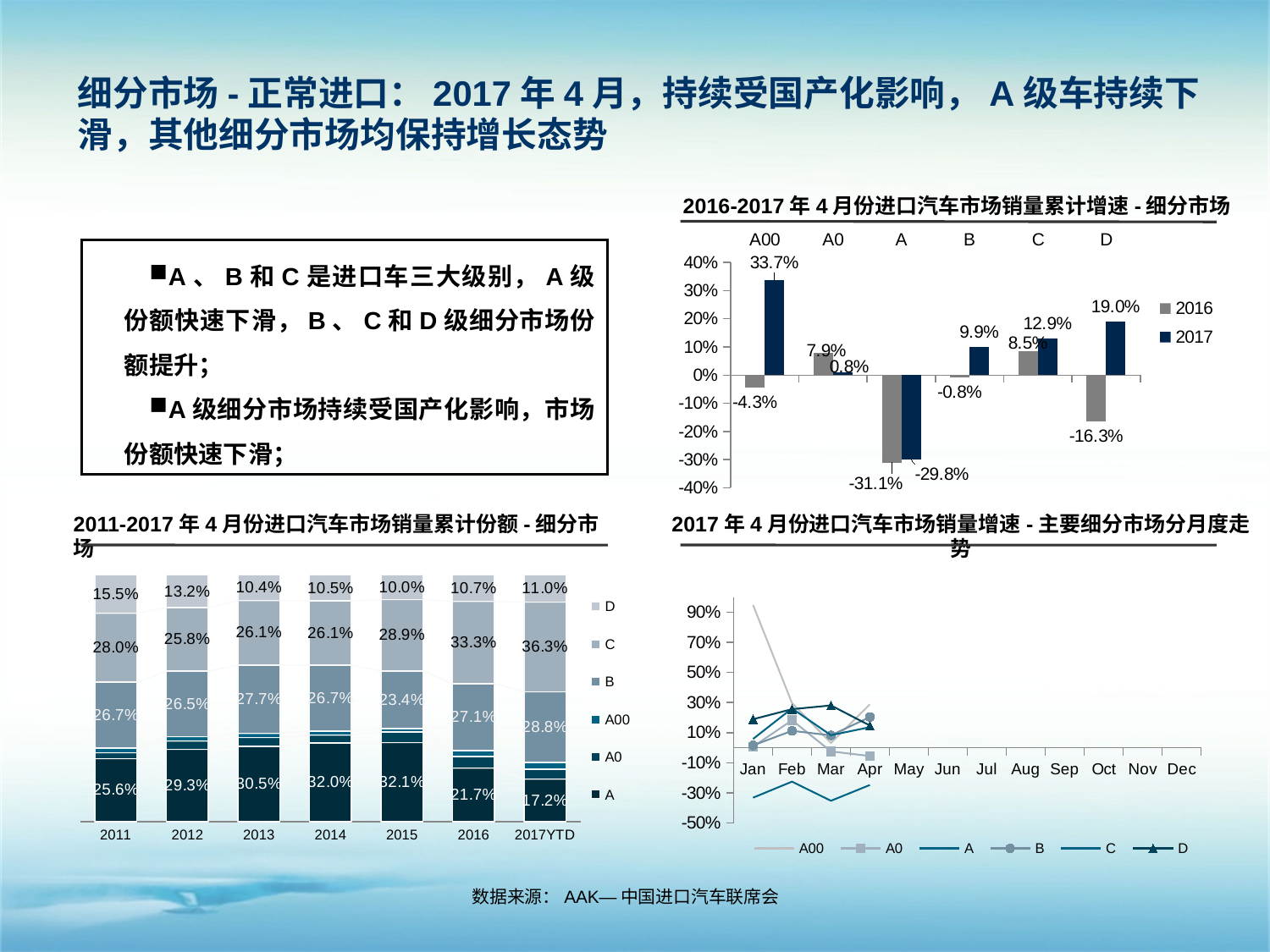

细分市场-正常进口：2017年4月，持续受国产化影响，A级车持续下滑，其他细分市场均保持增长态势
2016-2017年4月份进口汽车市场销量累计增速-细分市场

### Chart

| Category | 2016 | 2017 |
|---|---|---|
| A00 | -0.04343451282911282 | 0.33678120617110796 |
| A0 | 0.07895985574641728 | 0.008356055941595629 |
| A | -0.3113825718267273 | -0.2984571223537854 |
| B | -0.007635323063756927 | 0.09907967606753543 |
| C | 0.08543377365226701 | 0.12911006589262053 |
| D | -0.1631092194950239 | 0.1900810645457327 |
A、B和C是进口车三大级别，A级份额快速下滑，B、C和D级细分市场份额提升；
A级细分市场持续受国产化影响，市场份额快速下滑；
2011-2017年4月份进口汽车市场销量累计份额-细分市场
2017年4月份进口汽车市场销量增速-主要细分市场分月度走势

### Chart

| Category | A | A0 | A00 | B | C | D |
|---|---|---|---|---|---|---|
| 2011 | 0.2555874731494435 | 0.02415129507768195 | 0.018647641128803117 | 0.2670437110027618 | 0.27999306715764904 | 0.1545768124836624 |
| 2012 | 0.2932178680511768 | 0.03412643045922269 | 0.017544506902426916 | 0.26510059610852477 | 0.25775768389702036 | 0.1322529145816284 |
| 2013 | 0.30530043978729837 | 0.03586198799512761 | 0.017142409877847743 | 0.2769622878723399 | 0.2610917878650014 | 0.1036410866023863 |
| 2014 | 0.3197136462077648 | 0.03176256858004007 | 0.015352599238589889 | 0.2674697150715841 | 0.2605147422789954 | 0.10518672862302607 |
| 2015 | 0.3207678442917183 | 0.042061195337622384 | 0.014975964099431013 | 0.23358851320941768 | 0.28903306322387684 | 0.09957341983793433 |
| 2016 | 0.21736149525137746 | 0.046658155911543056 | 0.02445265345236519 | 0.2709914955518876 | 0.3333363013386086 | 0.1071998984942197 |
| 2017YTD | 0.17232930126955362 | 0.04041700306371041 | 0.026882383841660164 | 0.2875657075972264 | 0.36307964589290137 | 0.10972595833494941 |

### Chart

| Category | A00 | A0 | A | B | C | D |
|---|---|---|---|---|---|---|
| Jan | 0.9478402607986967 | 0.007217610970768673 | -0.33123501199040817 | 0.015525028227324064 | 0.05834503113414683 | 0.18970861748295126 |
| Feb | 0.2969569779643243 | 0.18261344997266296 | -0.22497352773478832 | 0.11246846368344188 | 0.26117047110247776 | 0.25636172450052575 |
| Mar | 0.03175355450236973 | -0.02429039301310044 | -0.35195125489627155 | 0.08212073188301391 | 0.0830926284968149 | 0.2810297713217321 |
| Apr | 0.2885431400282883 | -0.054750402576489554 | -0.24696162366042063 | 0.20401827553889448 | 0.13666343803330094 | 0.14751528452735585 |
| May | None | None | None | None | None | None |
| Jun | None | None | None | None | None | None |
| Jul | None | None | None | None | None | None |
| Aug | None | None | None | None | None | None |
| Sep | None | None | None | None | None | None |
| Oct | None | None | None | None | None | None |
| Nov | None | None | None | None | None | None |
| Dec | None | None | None | None | None | None |
数据来源：AAK—中国进口汽车联席会